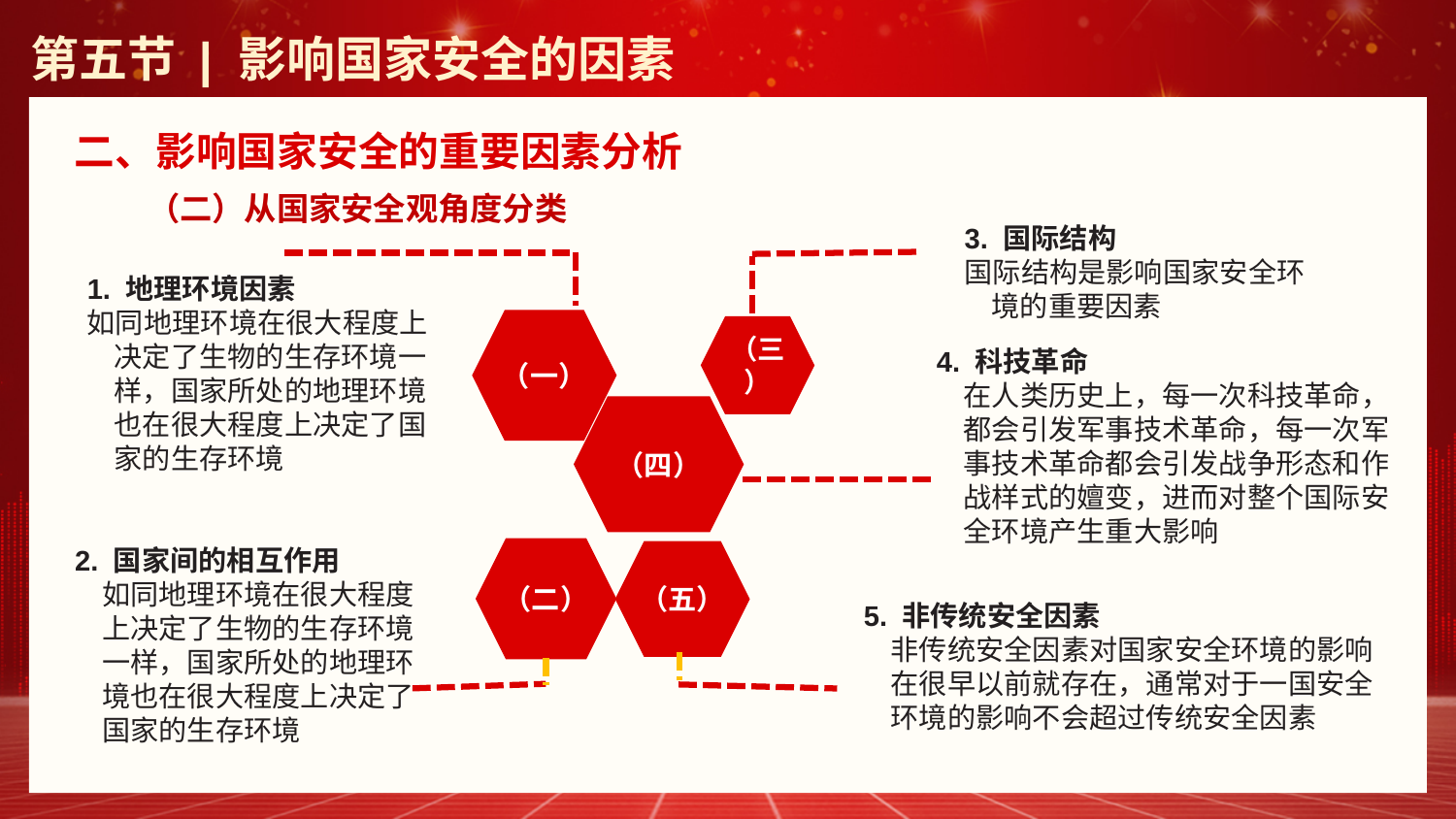

第五节 | 影响国家安全的因素
二、影响国家安全的重要因素分析
（二）从国家安全观角度分类
3. 国际结构
国际结构是影响国家安全环境的重要因素
1. 地理环境因素
如同地理环境在很大程度上决定了生物的生存环境一样，国家所处的地理环境也在很大程度上决定了国家的生存环境
（一）
（三）
4. 科技革命
在人类历史上，每一次科技革命，都会引发军事技术革命，每一次军事技术革命都会引发战争形态和作战样式的嬗变，进而对整个国际安全环境产生重大影响
（四）
2. 国家间的相互作用
如同地理环境在很大程度上决定了生物的生存环境一样，国家所处的地理环境也在很大程度上决定了国家的生存环境
（二）
（五）
5. 非传统安全因素
非传统安全因素对国家安全环境的影响在很早以前就存在，通常对于一国安全环境的影响不会超过传统安全因素